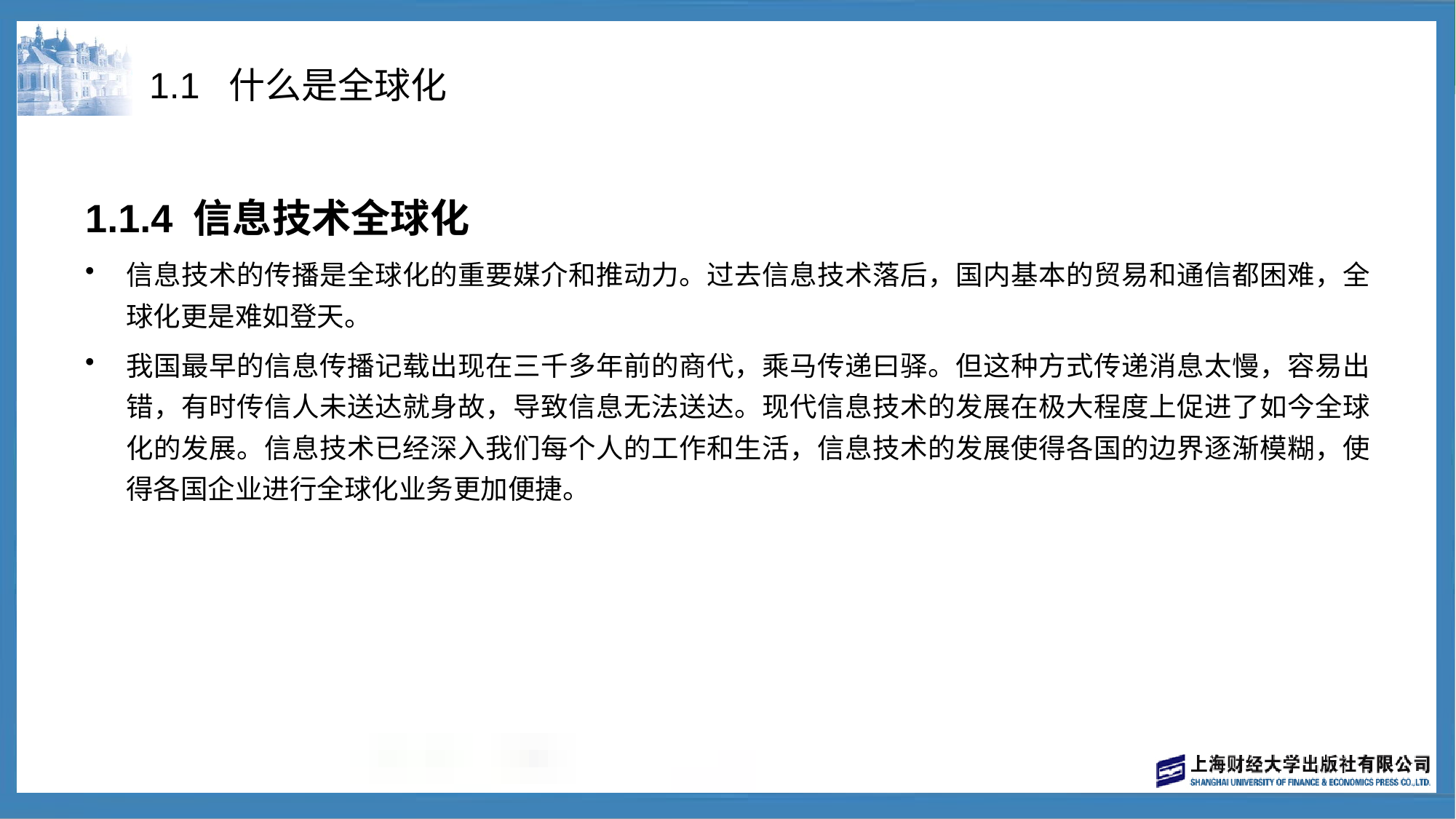

# 1.1  什么是全球化
1.1.4 信息技术全球化
信息技术的传播是全球化的重要媒介和推动力。过去信息技术落后，国内基本的贸易和通信都困难，全球化更是难如登天。
我国最早的信息传播记载出现在三千多年前的商代，乘马传递曰驿。但这种方式传递消息太慢，容易出错，有时传信人未送达就身故，导致信息无法送达。现代信息技术的发展在极大程度上促进了如今全球化的发展。信息技术已经深入我们每个人的工作和生活，信息技术的发展使得各国的边界逐渐模糊，使得各国企业进行全球化业务更加便捷。